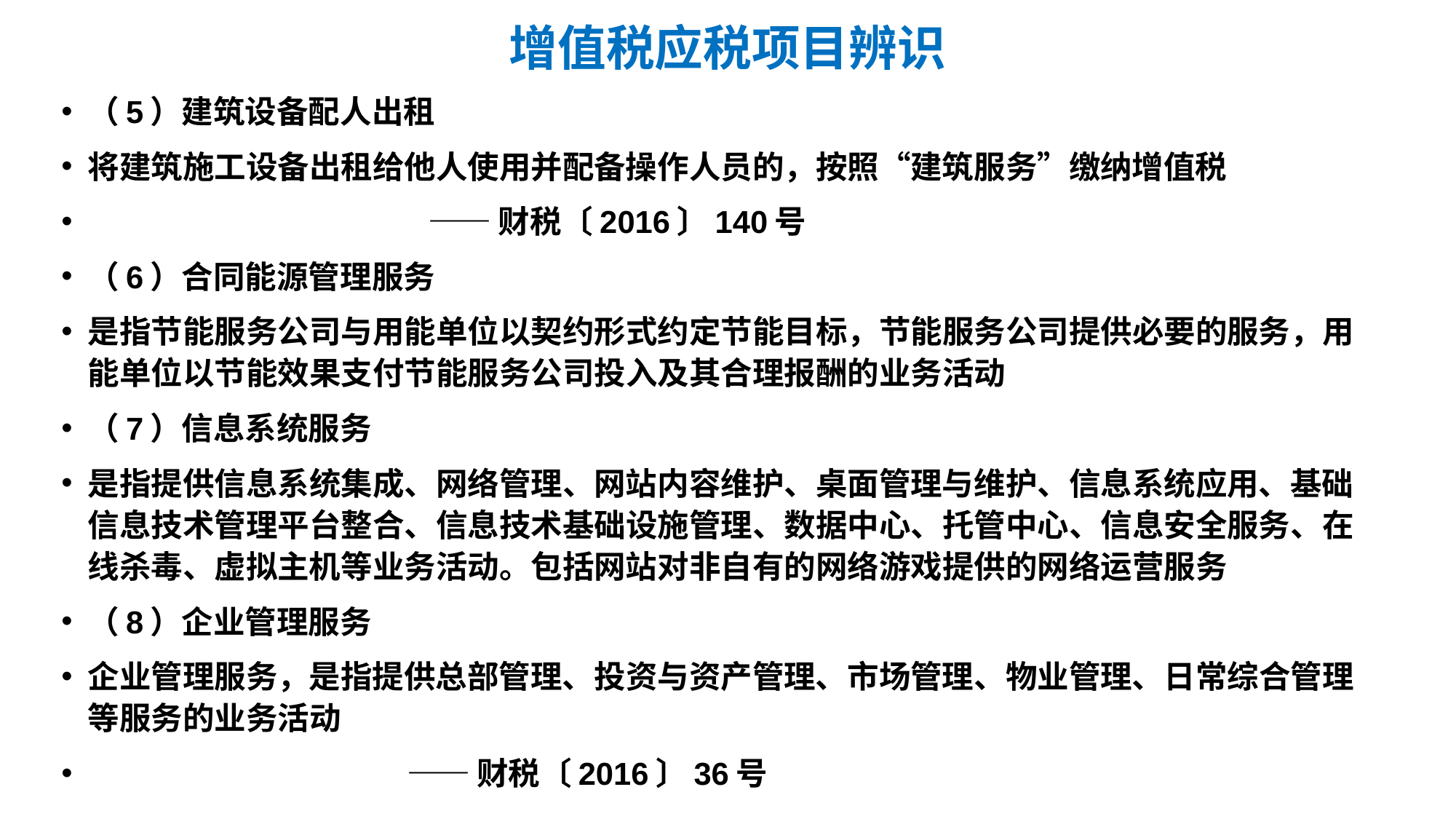

# 增值税应税项目辨识
（5）建筑设备配人出租
将建筑施工设备出租给他人使用并配备操作人员的，按照“建筑服务”缴纳增值税
                                                ——财税〔2016〕140号
（6）合同能源管理服务
是指节能服务公司与用能单位以契约形式约定节能目标，节能服务公司提供必要的服务，用能单位以节能效果支付节能服务公司投入及其合理报酬的业务活动
（7）信息系统服务
是指提供信息系统集成、网络管理、网站内容维护、桌面管理与维护、信息系统应用、基础信息技术管理平台整合、信息技术基础设施管理、数据中心、托管中心、信息安全服务、在线杀毒、虚拟主机等业务活动。包括网站对非自有的网络游戏提供的网络运营服务
（8）企业管理服务
企业管理服务，是指提供总部管理、投资与资产管理、市场管理、物业管理、日常综合管理等服务的业务活动
                                             ——财税〔2016〕36号